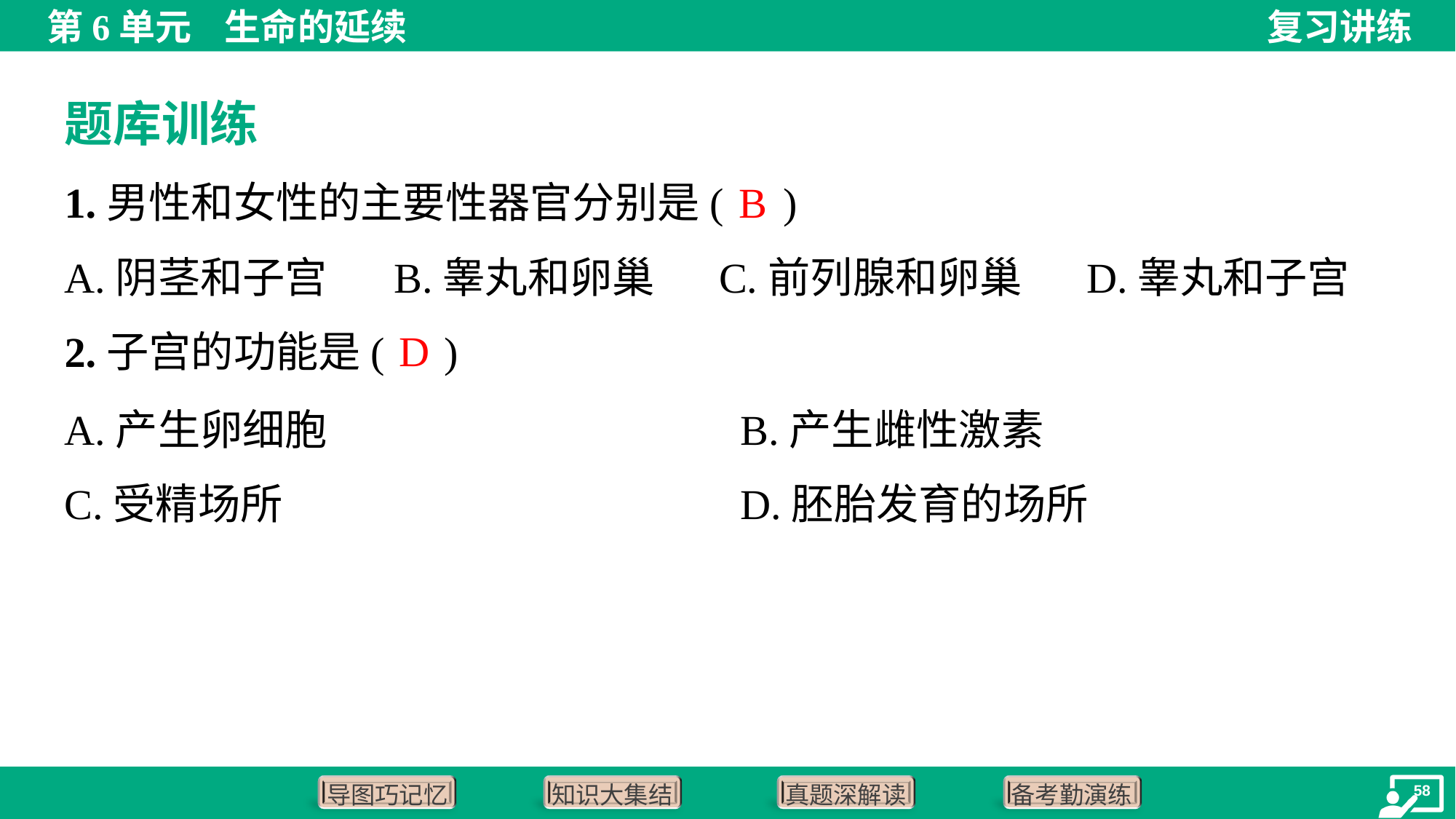

题库训练
B
1.男性和女性的主要性器官分别是(     )
A.阴茎和子宫	B.睾丸和卵巢	C.前列腺和卵巢	D.睾丸和子宫
D
2.子宫的功能是(     )
A.产生卵细胞	B.产生雌性激素
C.受精场所	D.胚胎发育的场所